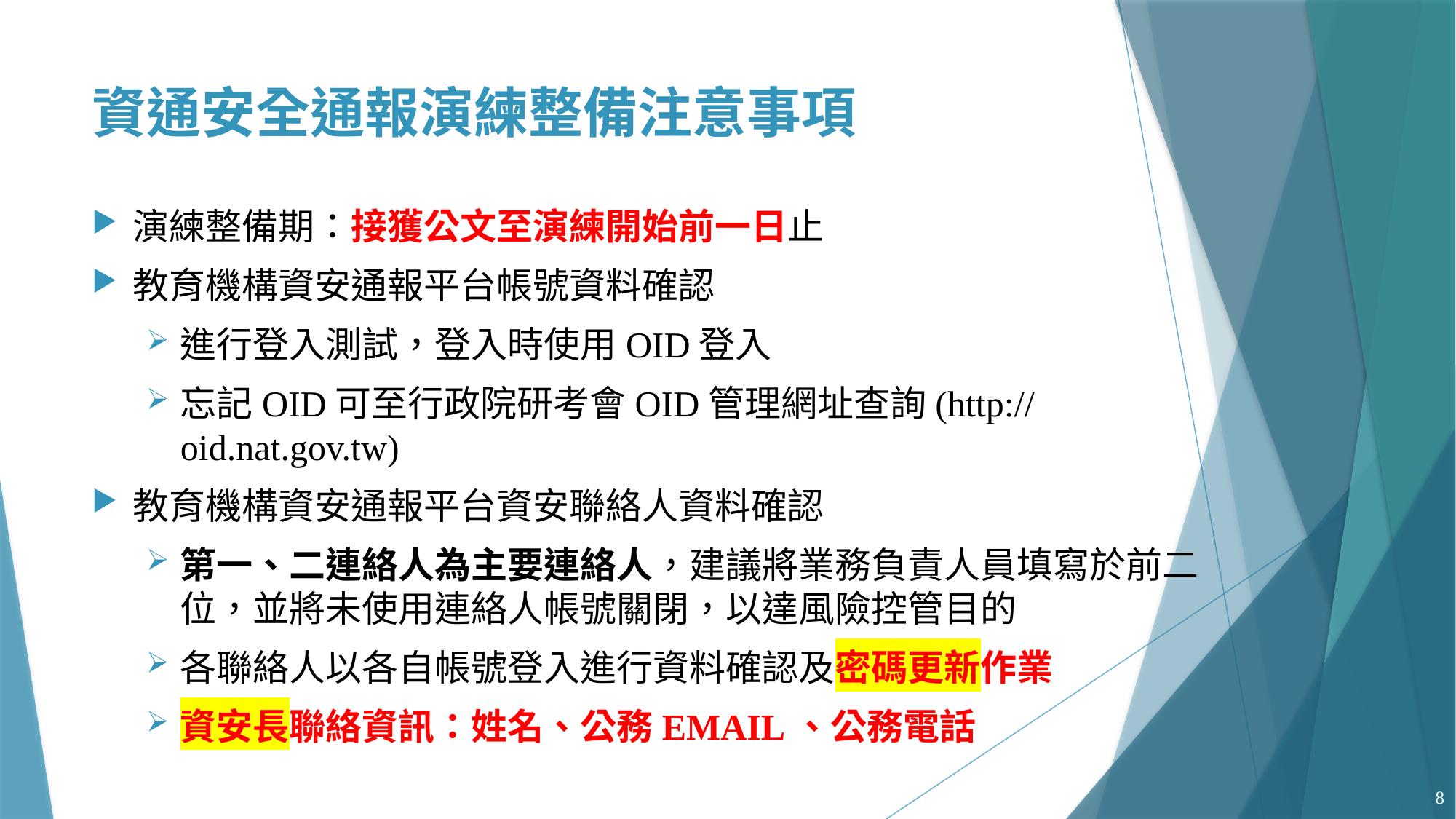

# 資通安全通報演練整備注意事項
演練整備期：接獲公文至演練開始前一日止
教育機構資安通報平台帳號資料確認
進行登入測試，登入時使用OID登入
忘記OID可至行政院研考會OID管理網址查詢(http://oid.nat.gov.tw)
教育機構資安通報平台資安聯絡人資料確認
第一、二連絡人為主要連絡人，建議將業務負責人員填寫於前二位，並將未使用連絡人帳號關閉，以達風險控管目的
各聯絡人以各自帳號登入進行資料確認及密碼更新作業
資安長聯絡資訊：姓名、公務EMAIL、公務電話
8